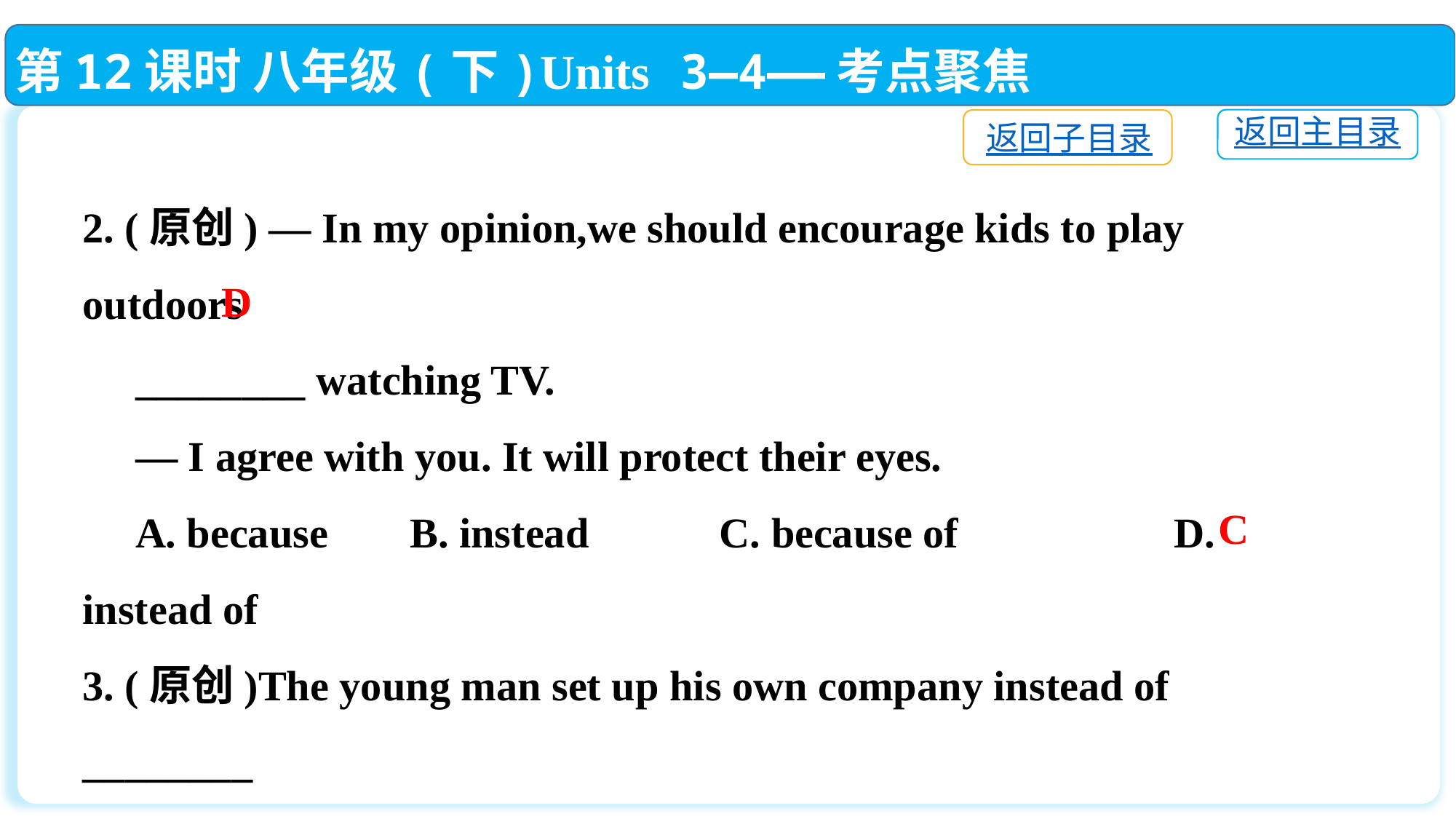

第12课时 八年级(下)Units 3—4——考点聚焦

返回主目录

返回子目录
2. (原创) — In my opinion,we should encourage kids to play outdoors
     ________ watching TV.
     — I agree with you. It will protect their eyes.
     A. because　 	B. instead　       C. because of		D. instead of
3. (原创)The young man set up his own company instead of ________
     in the college.
    A. study		B. to study	      C. studying		D. studied
D
C